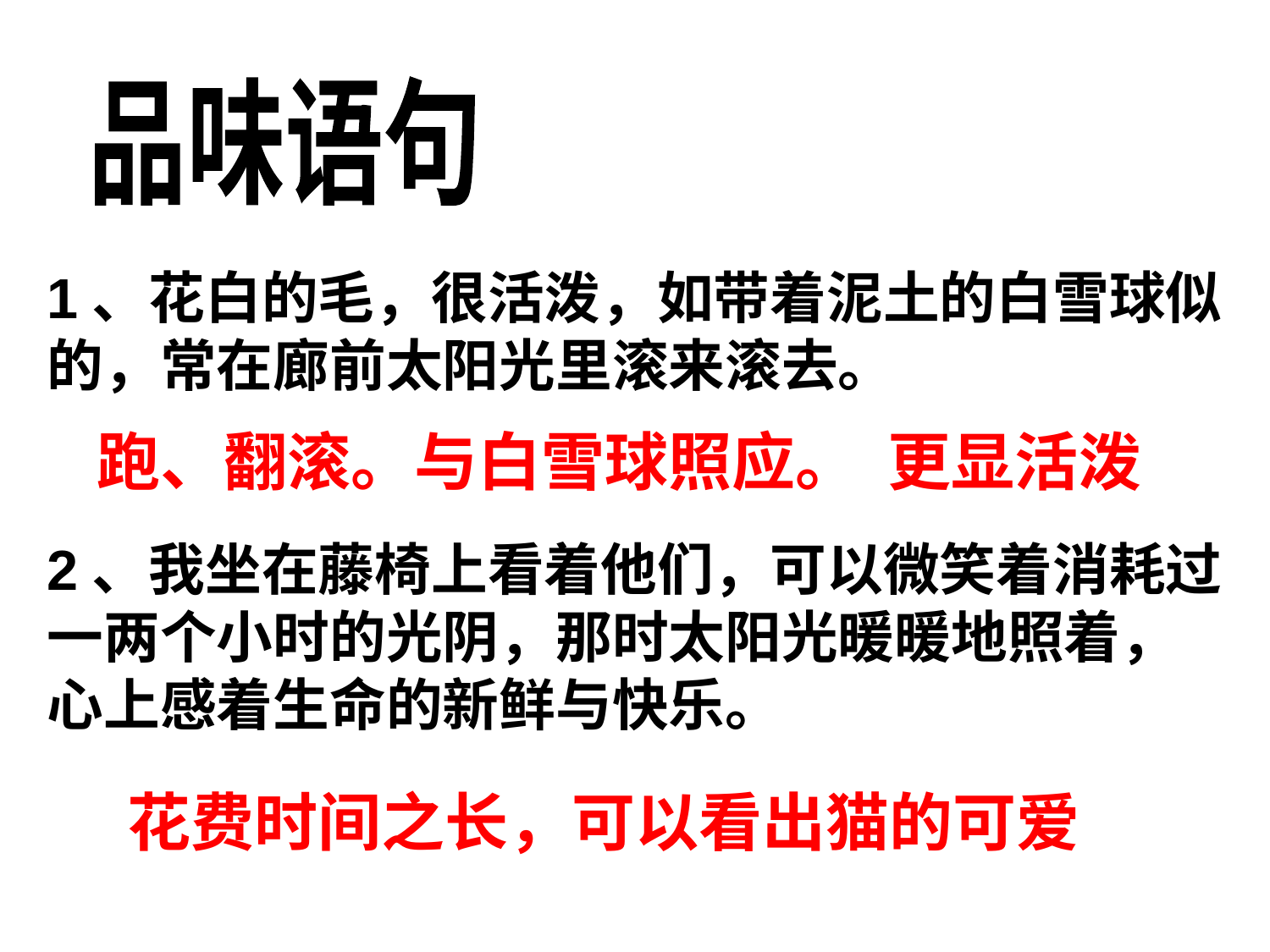

品味语句
1、花白的毛，很活泼，如带着泥土的白雪球似的，常在廊前太阳光里滚来滚去。

2、我坐在藤椅上看着他们，可以微笑着消耗过一两个小时的光阴，那时太阳光暖暖地照着，心上感着生命的新鲜与快乐。
跑、翻滚。与白雪球照应。  更显活泼
花费时间之长，可以看出猫的可爱